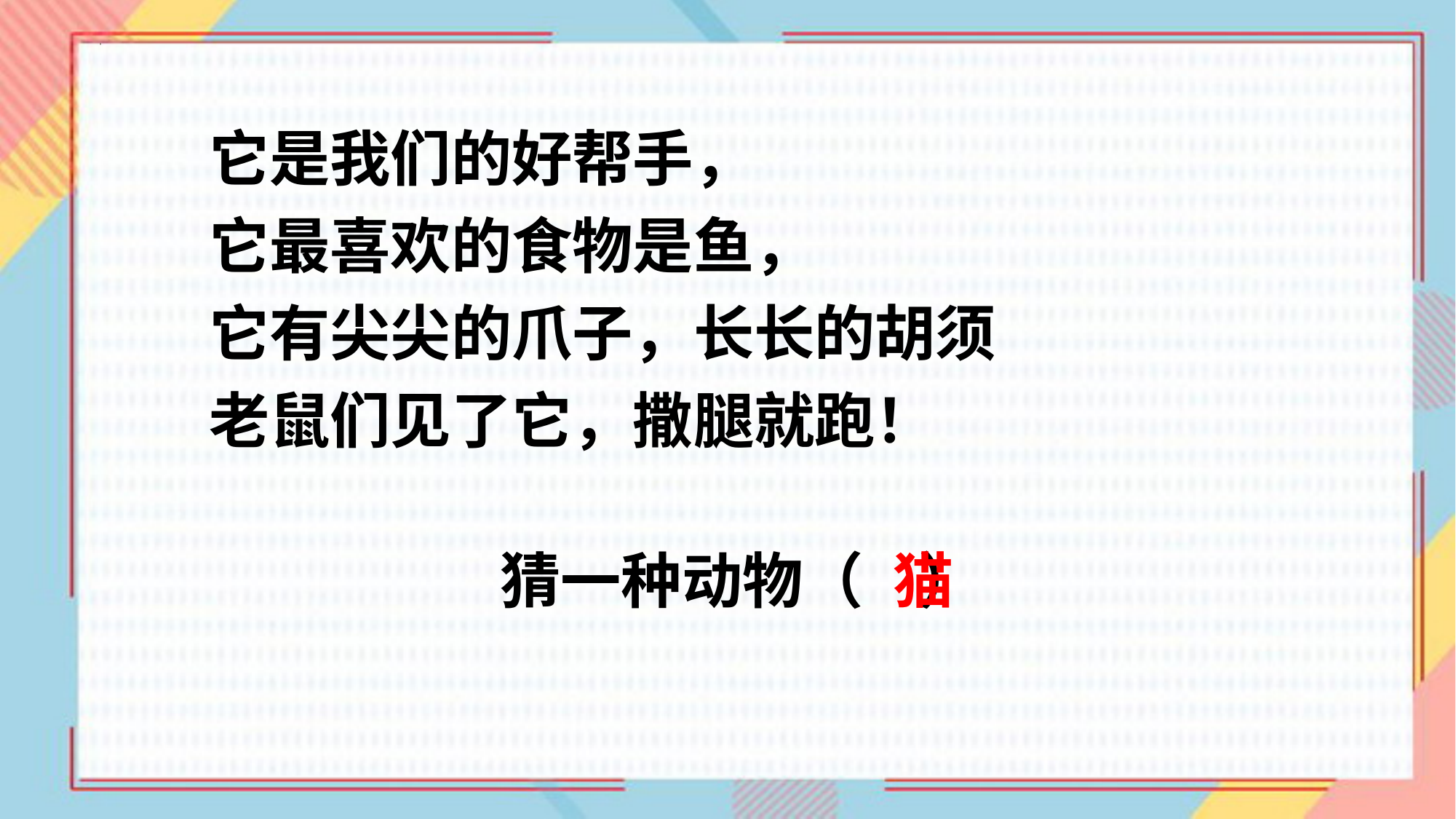

它是我们的好帮手，
它最喜欢的食物是鱼，
它有尖尖的爪子，长长的胡须
老鼠们见了它，撒腿就跑！

                    猜一种动物（    ）
猫